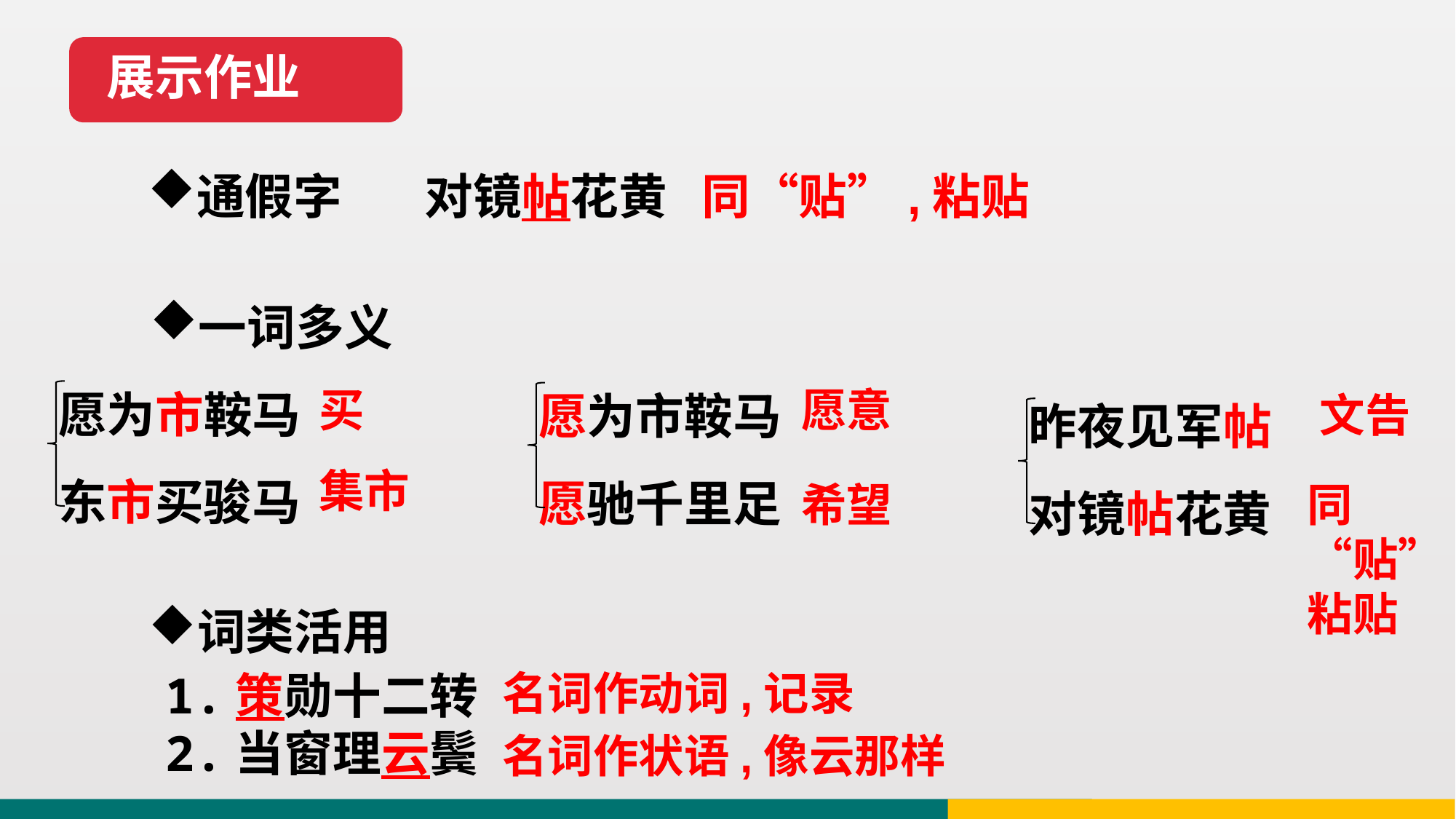

展示作业
对镜帖花黄
通假字
同“贴”,粘贴
一词多义
愿为市鞍马
东市买骏马
愿为市鞍马
愿驰千里足
昨夜见军帖
对镜帖花黄
买
愿意

文告

集市
希望
同“贴”,粘贴
词类活用
1.策勋十二转
2.当窗理云鬓
名词作动词,记录
名词作状语,像云那样